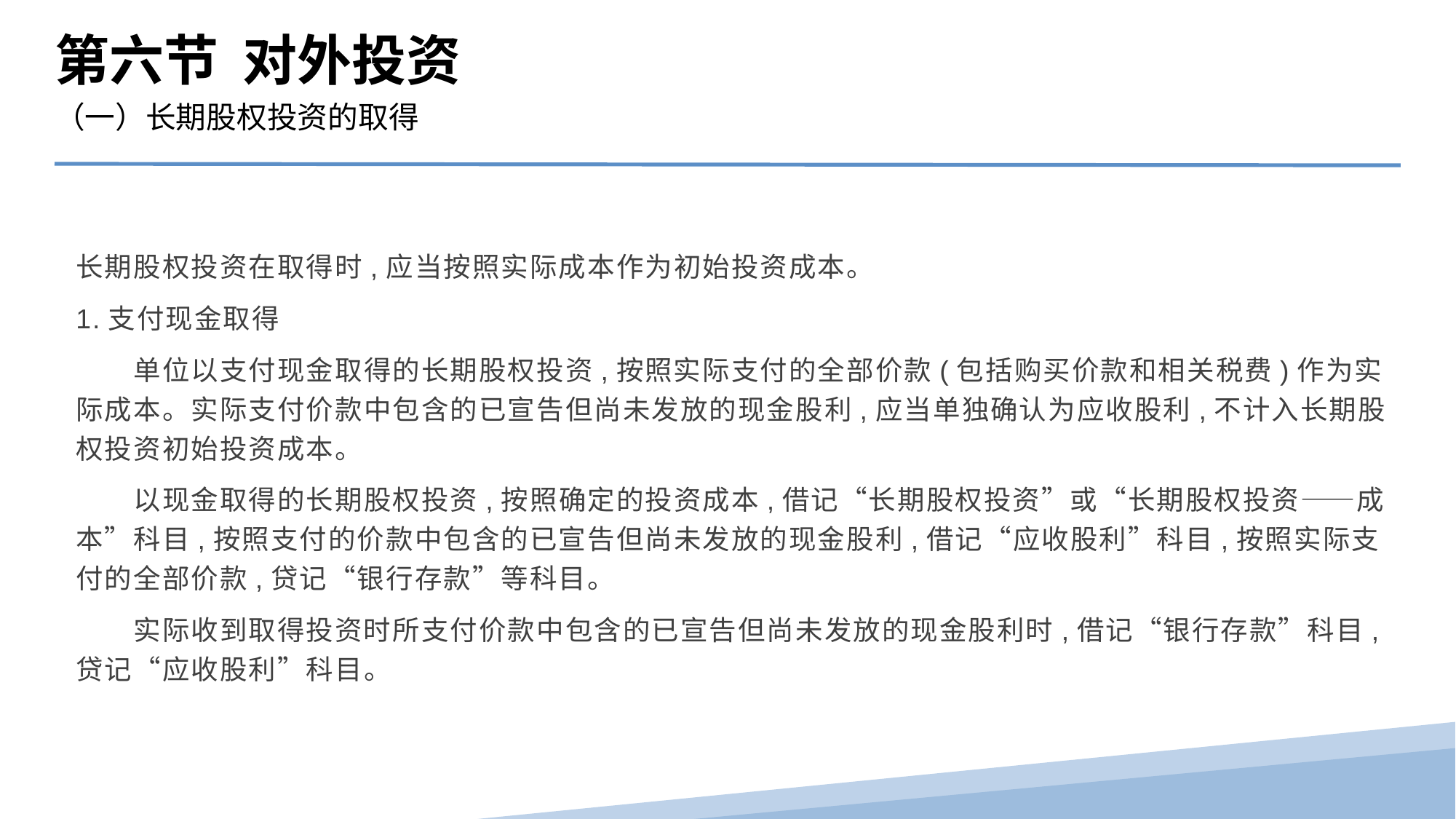

第六节  对外投资
（一）长期股权投资的取得
长期股权投资在取得时,应当按照实际成本作为初始投资成本。
1.支付现金取得
　　单位以支付现金取得的长期股权投资,按照实际支付的全部价款(包括购买价款和相关税费)作为实际成本。实际支付价款中包含的已宣告但尚未发放的现金股利,应当单独确认为应收股利,不计入长期股权投资初始投资成本。
　　以现金取得的长期股权投资,按照确定的投资成本,借记“长期股权投资”或“长期股权投资——成本”科目,按照支付的价款中包含的已宣告但尚未发放的现金股利,借记“应收股利”科目,按照实际支付的全部价款,贷记“银行存款”等科目。
　　实际收到取得投资时所支付价款中包含的已宣告但尚未发放的现金股利时,借记“银行存款”科目,贷记“应收股利”科目。